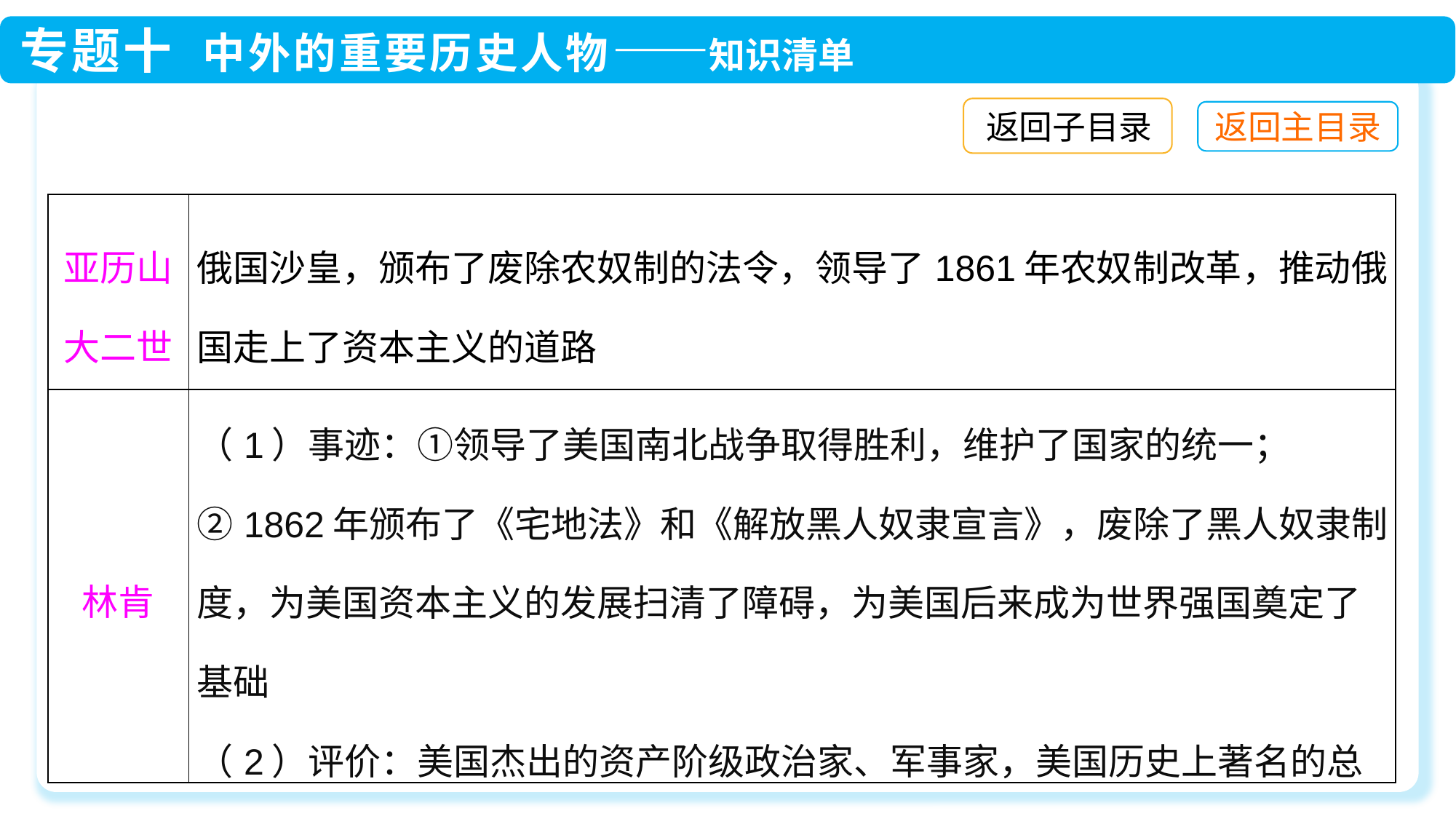

返回子目录
| 亚历山大二世 | 俄国沙皇，颁布了废除农奴制的法令，领导了1861年农奴制改革，推动俄国走上了资本主义的道路 |
| --- | --- |
| 林肯 | （1）事迹：①领导了美国南北战争取得胜利，维护了国家的统一；②1862年颁布了《宅地法》和《解放黑人奴隶宣言》，废除了黑人奴隶制度，为美国资本主义的发展扫清了障碍，为美国后来成为世界强国奠定了基础 （2）评价：美国杰出的资产阶级政治家、军事家，美国历史上著名的总统之一 |